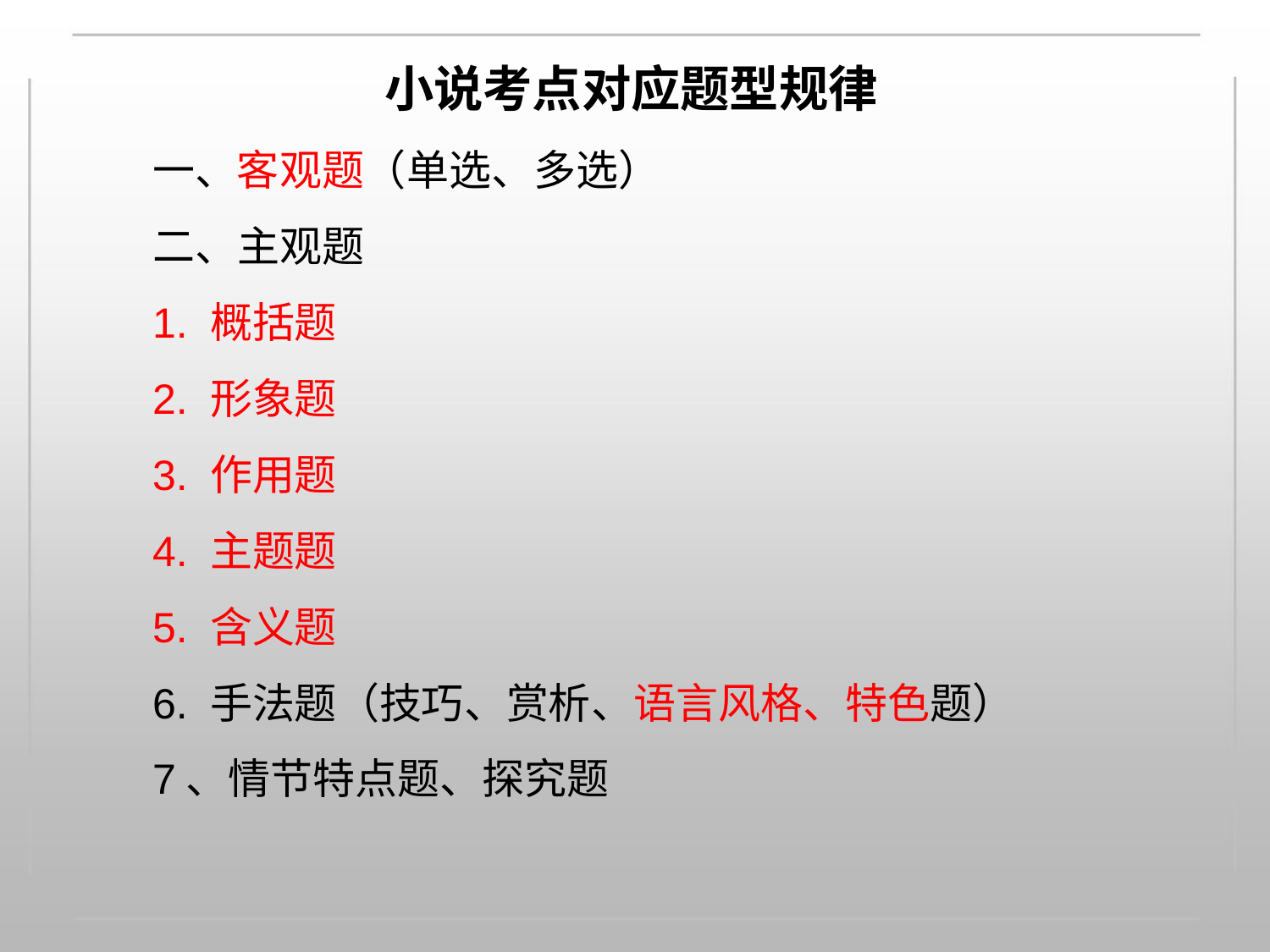

小说考点对应题型规律
一、客观题（单选、多选）
二、主观题
1. 概括题
2. 形象题
3. 作用题
4. 主题题
5. 含义题
6. 手法题（技巧、赏析、语言风格、特色题）
7、情节特点题、探究题